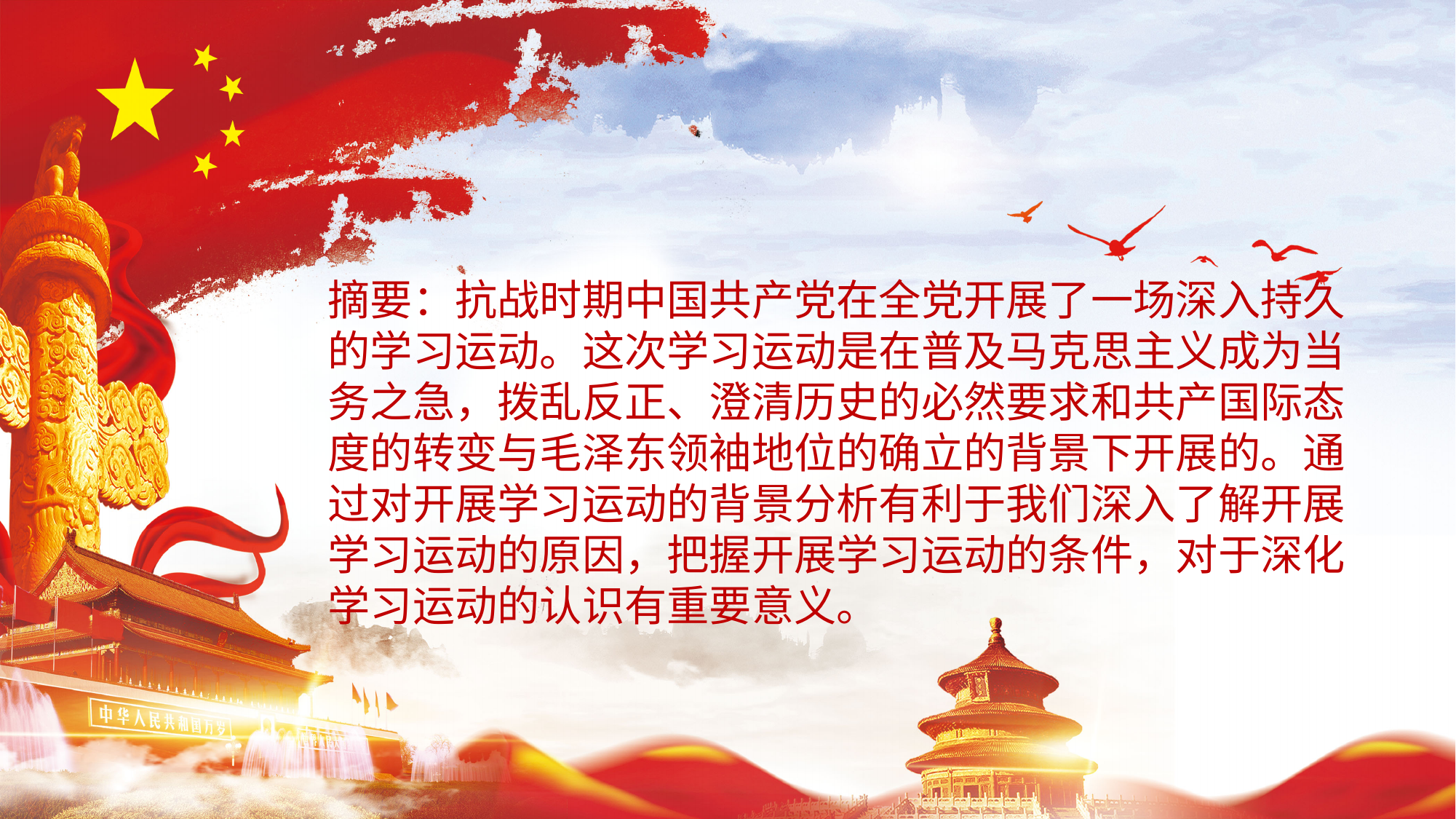

摘要：抗战时期中国共产党在全党开展了一场深入持久的学习运动。这次学习运动是在普及马克思主义成为当务之急，拨乱反正、澄清历史的必然要求和共产国际态度的转变与毛泽东领袖地位的确立的背景下开展的。通过对开展学习运动的背景分析有利于我们深入了解开展学习运动的原因，把握开展学习运动的条件，对于深化学习运动的认识有重要意义。